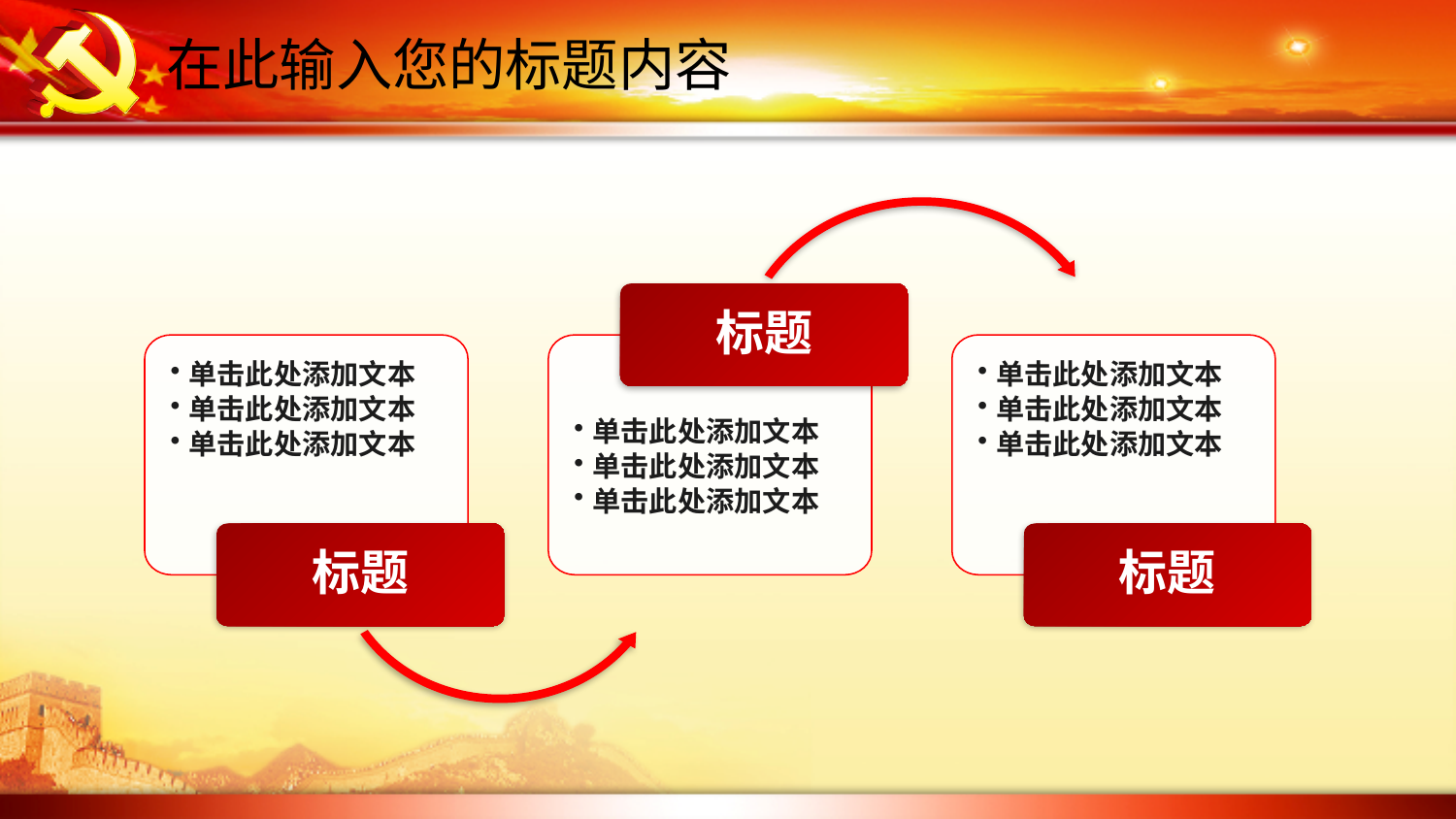

在此输入您的标题内容

标题
单击此处添加文本
单击此处添加文本
单击此处添加文本
单击此处添加文本
单击此处添加文本
单击此处添加文本
单击此处添加文本
单击此处添加文本
单击此处添加文本

标题
标题